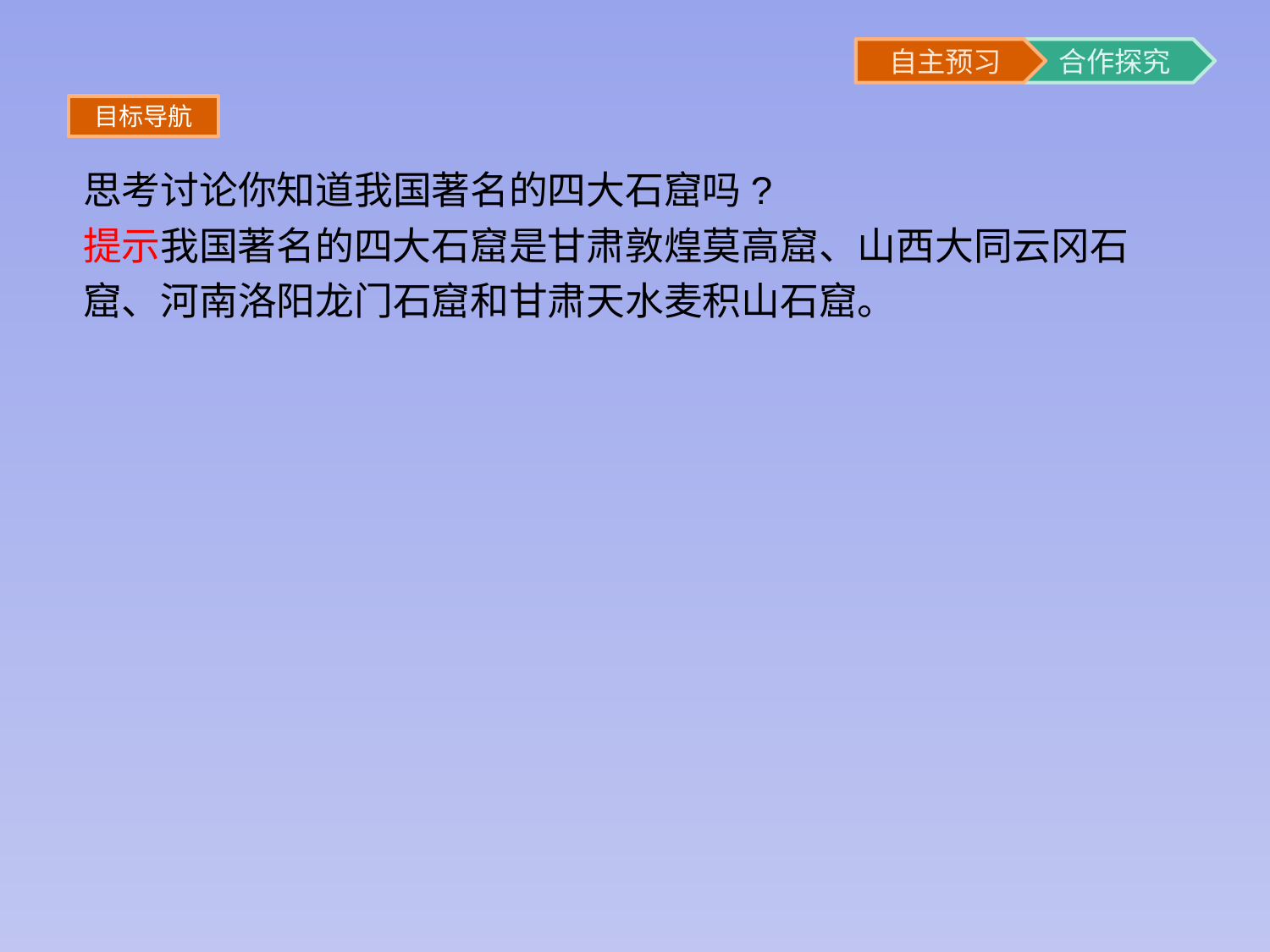

目标导航
思考讨论你知道我国著名的四大石窟吗?
提示我国著名的四大石窟是甘肃敦煌莫高窟、山西大同云冈石窟、河南洛阳龙门石窟和甘肃天水麦积山石窟。